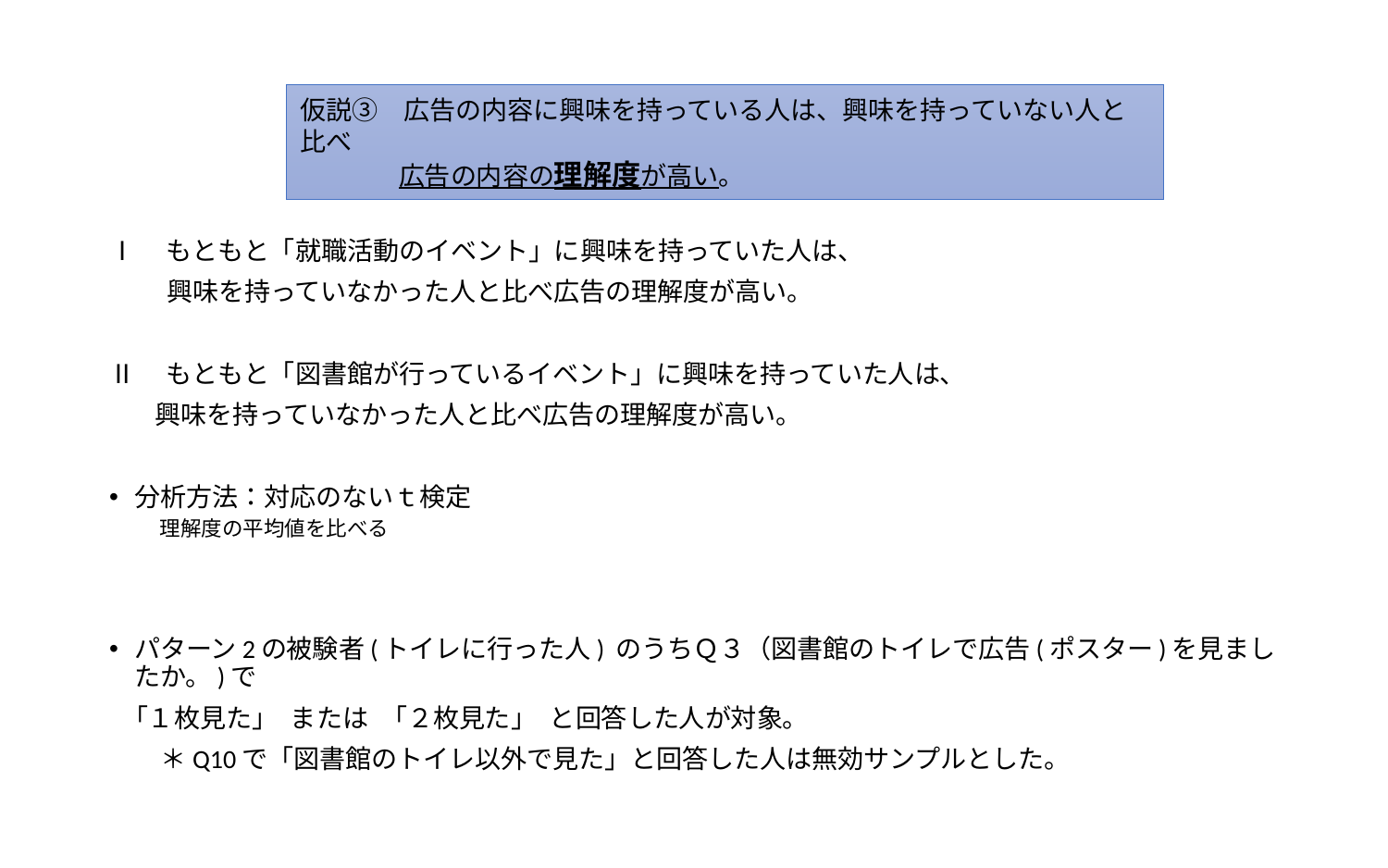

#
仮説③　広告の内容に興味を持っている人は、興味を持っていない人と比べ
                広告の内容の理解度が高い。
Ⅰ　もともと「就職活動のイベント」に興味を持っていた人は、
　　 興味を持っていなかった人と比べ広告の理解度が高い。

Ⅱ　もともと「図書館が行っているイベント」に興味を持っていた人は、
       興味を持っていなかった人と比べ広告の理解度が高い。

分析方法：対応のないｔ検定
理解度の平均値を比べる

パターン2の被験者(トイレに行った人) のうちＱ３（図書館のトイレで広告(ポスター)を見ましたか。)で
　｢１枚見た｣　または　｢２枚見た｣　と回答した人が対象。
　　＊Q10で「図書館のトイレ以外で見た」と回答した人は無効サンプルとした。